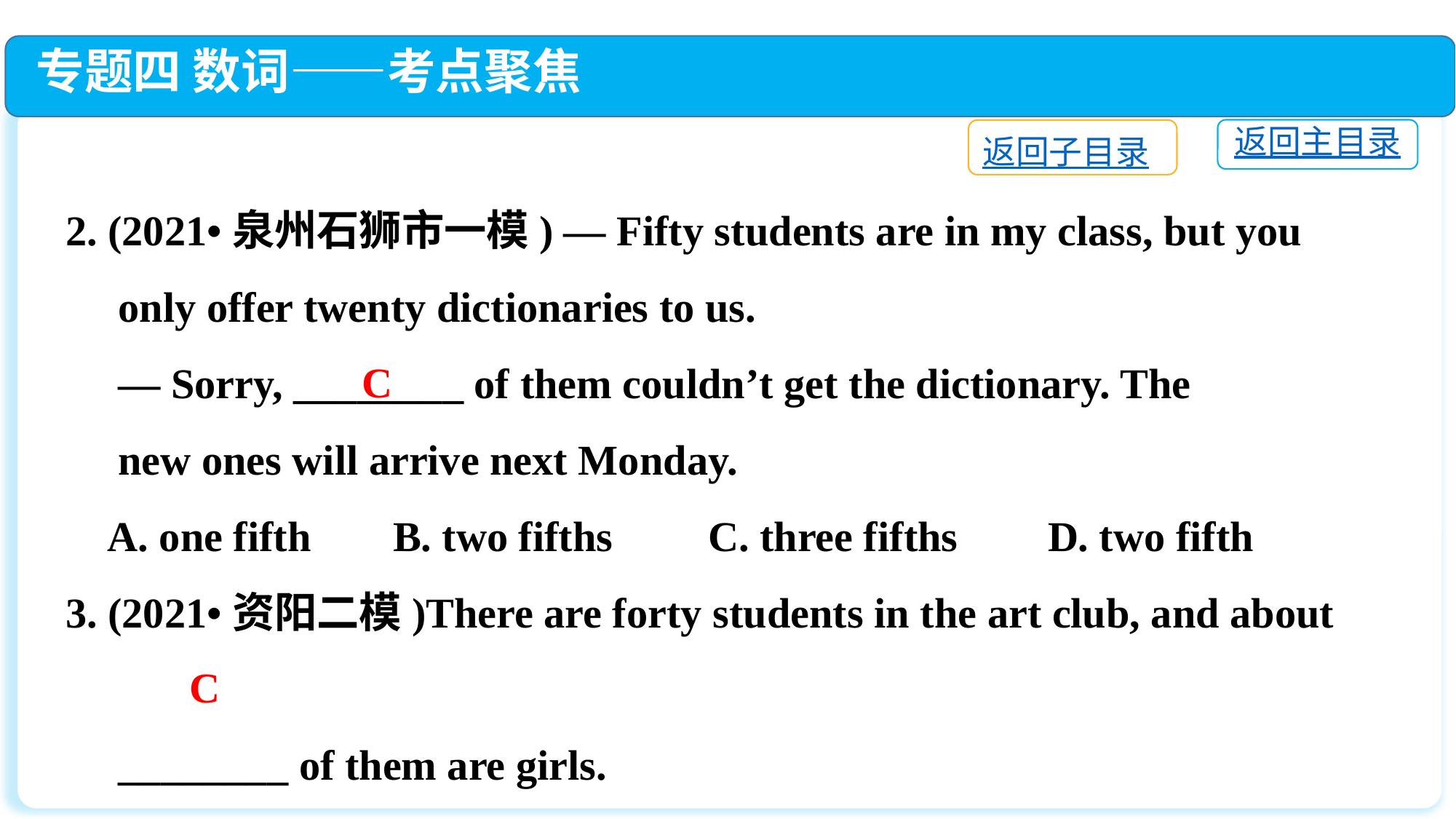

专题四 数词——考点聚焦

返回主目录

返回子目录
2. (2021•泉州石狮市一模) — Fifty students are in my class, but you
     only offer twenty dictionaries to us.
     — Sorry, ________ of them couldn’t get the dictionary. The
     new ones will arrive next Monday.
    A. one fifth	B. two fifths         C. three fifths　 	D. two fifth
3. (2021•资阳二模)There are forty students in the art club, and about
     ________ of them are girls.
    A. one four	B. one fourths	C. a quarter	D. first fourth

C
C